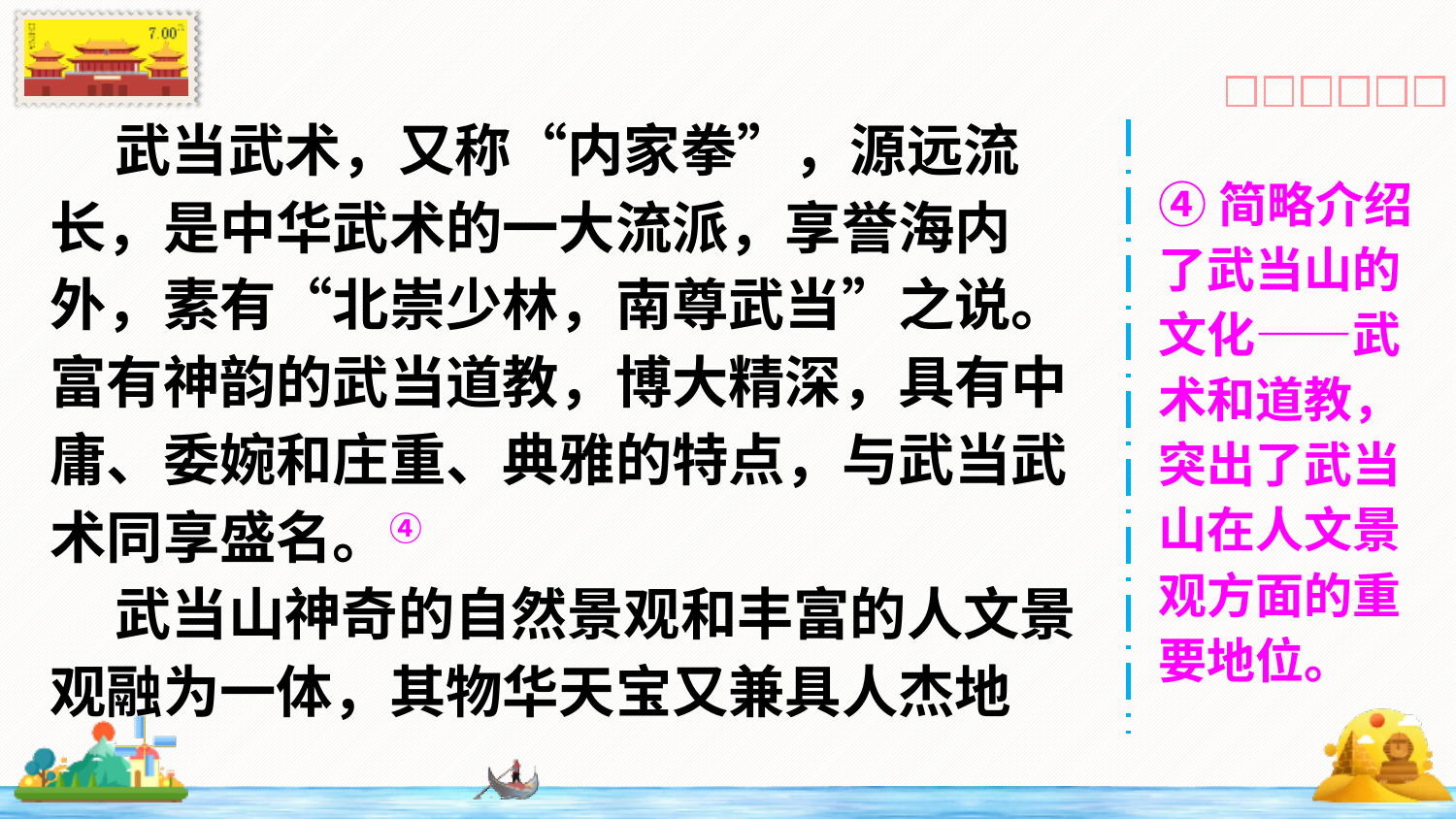

武当武术，又称“内家拳”，源远流长，是中华武术的一大流派，享誉海内外，素有“北崇少林，南尊武当”之说。富有神韵的武当道教，博大精深，具有中庸、委婉和庄重、典雅的特点，与武当武术同享盛名。④
    武当山神奇的自然景观和丰富的人文景观融为一体，其物华天宝又兼具人杰地
④简略介绍了武当山的文化——武术和道教，突出了武当山在人文景观方面的重要地位。